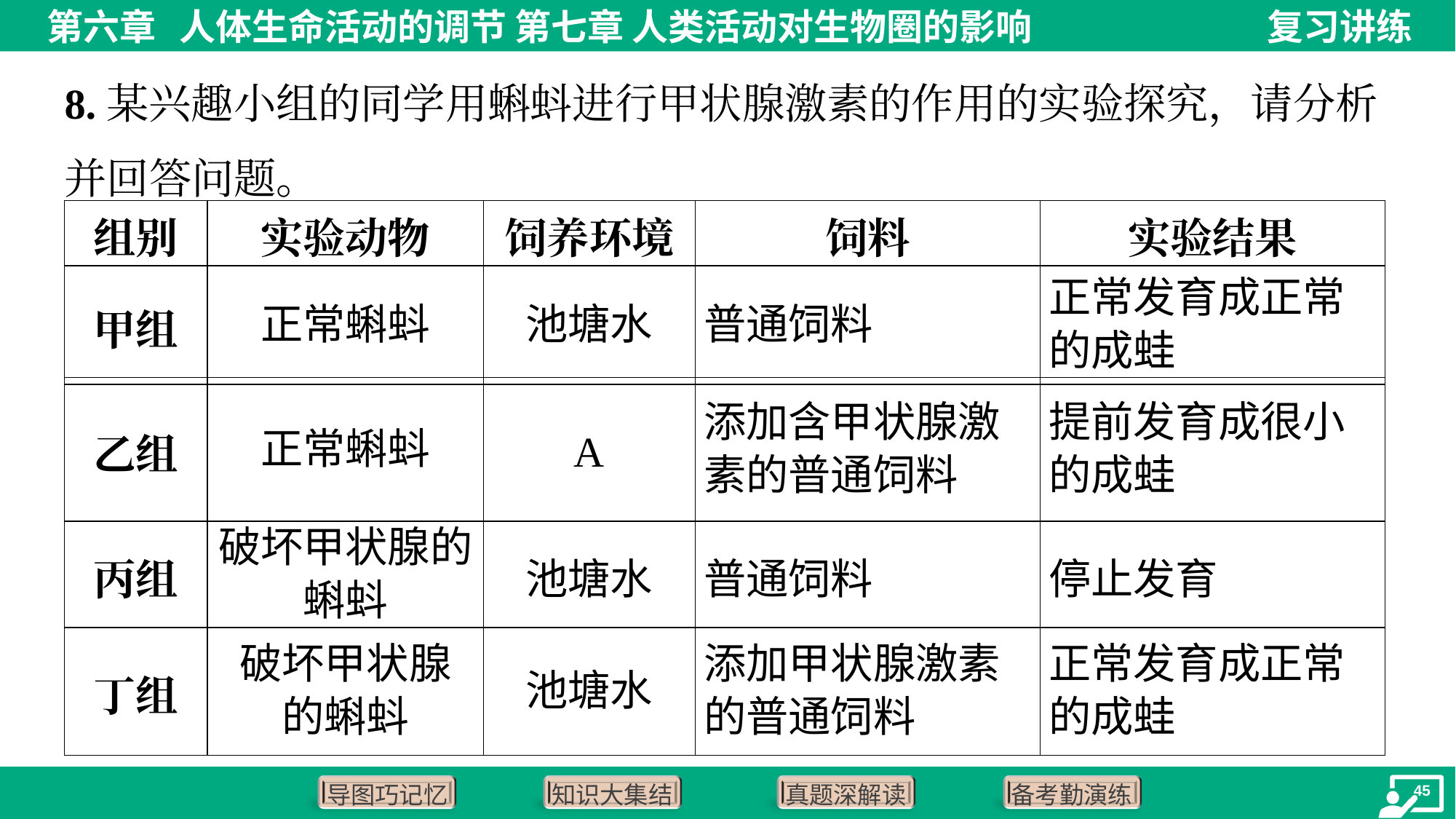

8.某兴趣小组的同学用蝌蚪进行甲状腺激素的作用的实验探究，请分析
并回答问题。
| 组别 | 实验动物 | 饲养环境 | 饲料 | 实验结果 |
| --- | --- | --- | --- | --- |
| 甲组 | 正常蝌蚪 | 池塘水 | 普通饲料 | 正常发育成正常 的成蛙 |
| 乙组 | 正常蝌蚪 | A | 添加含甲状腺激 素的普通饲料 | 提前发育成很小 的成蛙 |
| --- | --- | --- | --- | --- |
| 丙组 | 破坏甲状腺的 蝌蚪 | 池塘水 | 普通饲料 | 停止发育 |
| 丁组 | 破坏甲状腺 的蝌蚪 | 池塘水 | 添加甲状腺激素 的普通饲料 | 正常发育成正常 的成蛙 |